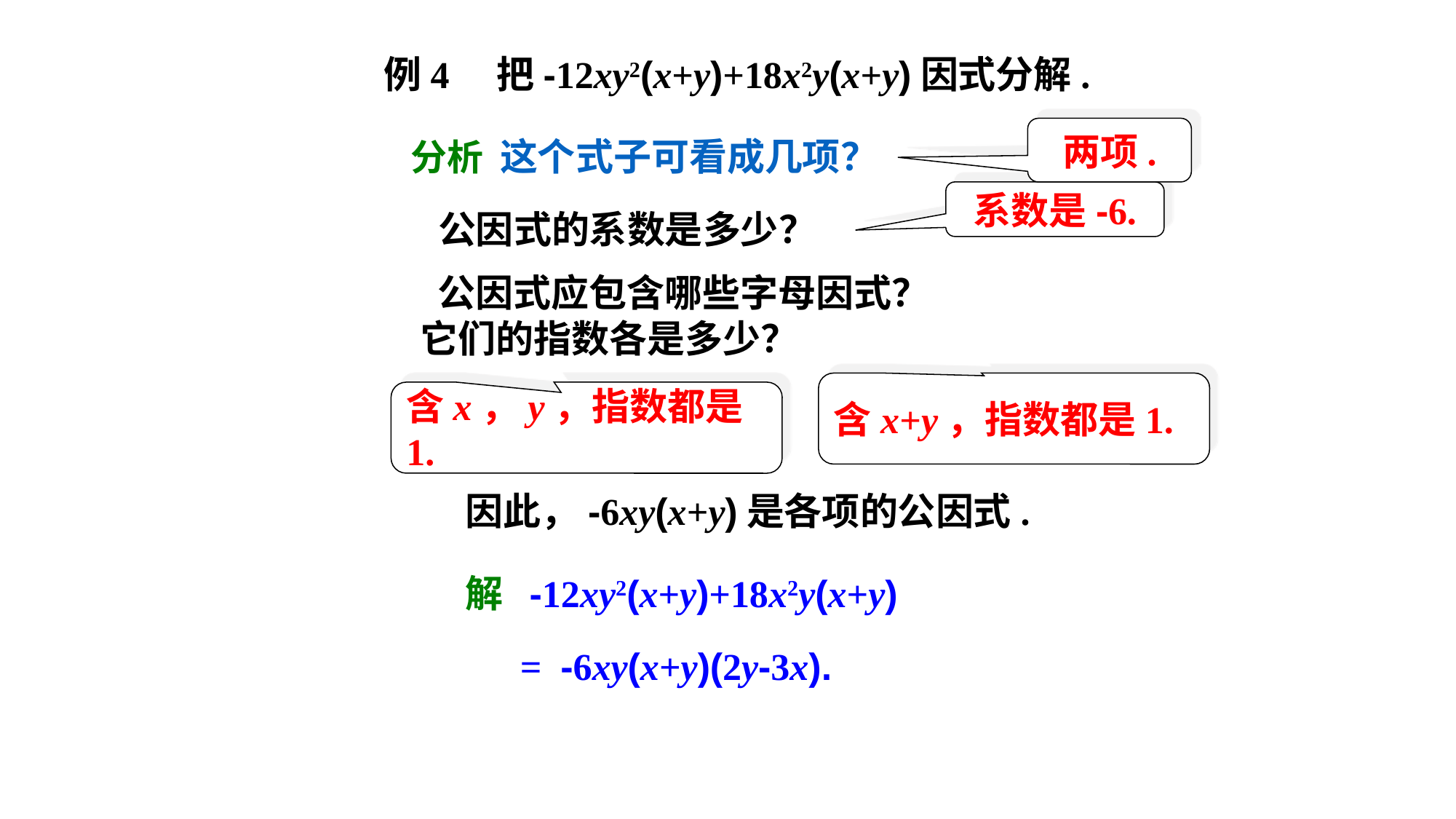

例4    把-12xy2(x+y)+18x2y(x+y)因式分解.
两项.
分析  这个式子可看成几项？
系数是-6.
公因式的系数是多少？
 公因式应包含哪些字母因式？
它们的指数各是多少？
含x+y，指数都是1.
含x，y，指数都是1.
因此，-6xy(x+y)是各项的公因式.
解  -12xy2(x+y)+18x2y(x+y)
=  -6xy(x+y)(2y-3x).